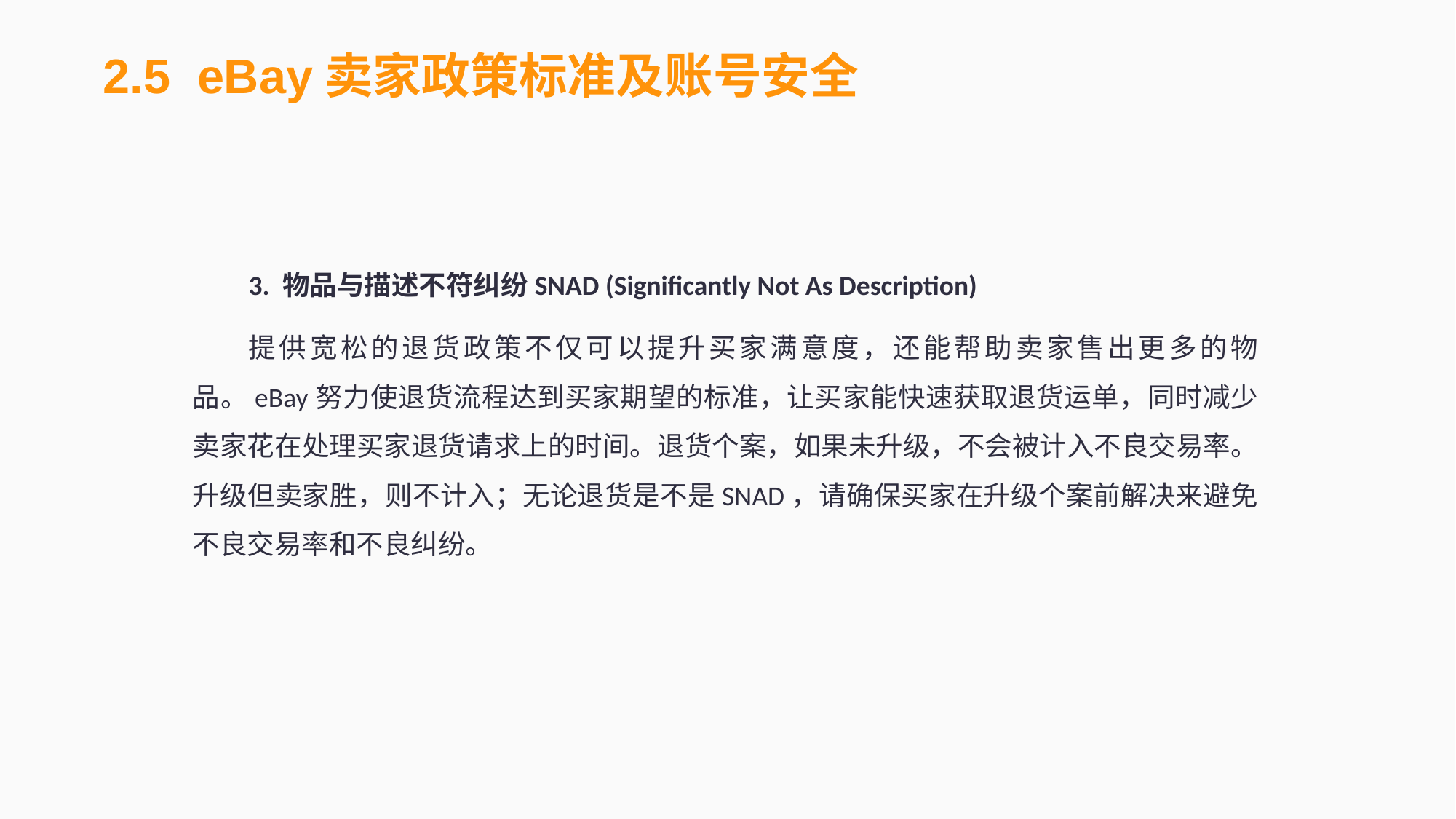

2.5  eBay卖家政策标准及账号安全
3. 物品与描述不符纠纷SNAD (Significantly Not As Description)
提供宽松的退货政策不仅可以提升买家满意度，还能帮助卖家售出更多的物品。eBay努力使退货流程达到买家期望的标准，让买家能快速获取退货运单，同时减少卖家花在处理买家退货请求上的时间。退货个案，如果未升级，不会被计入不良交易率。升级但卖家胜，则不计入；无论退货是不是SNAD，请确保买家在升级个案前解决来避免不良交易率和不良纠纷。